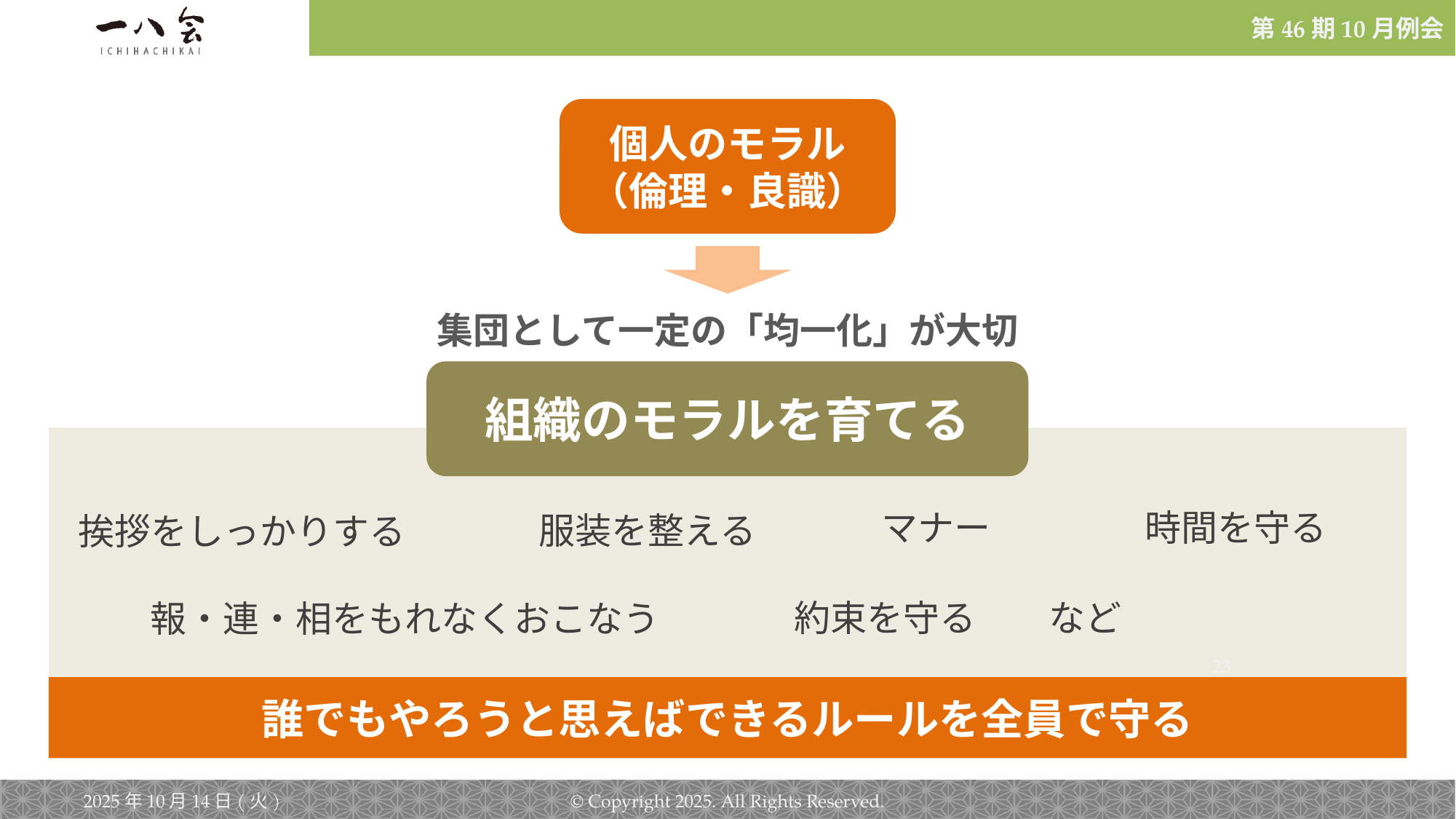

個人のモラル
（倫理・良識）

集団として一定の「均一化」が大切
組織のモラルを育てる

マナー
時間を守る
服装を整える
挨拶をしっかりする
約束を守る　　など
報・連・相をもれなくおこなう
23
誰でもやろうと思えばできるルールを全員で守る
2025年10月14日(火)
© Copyright 2025. All Rights Reserved.